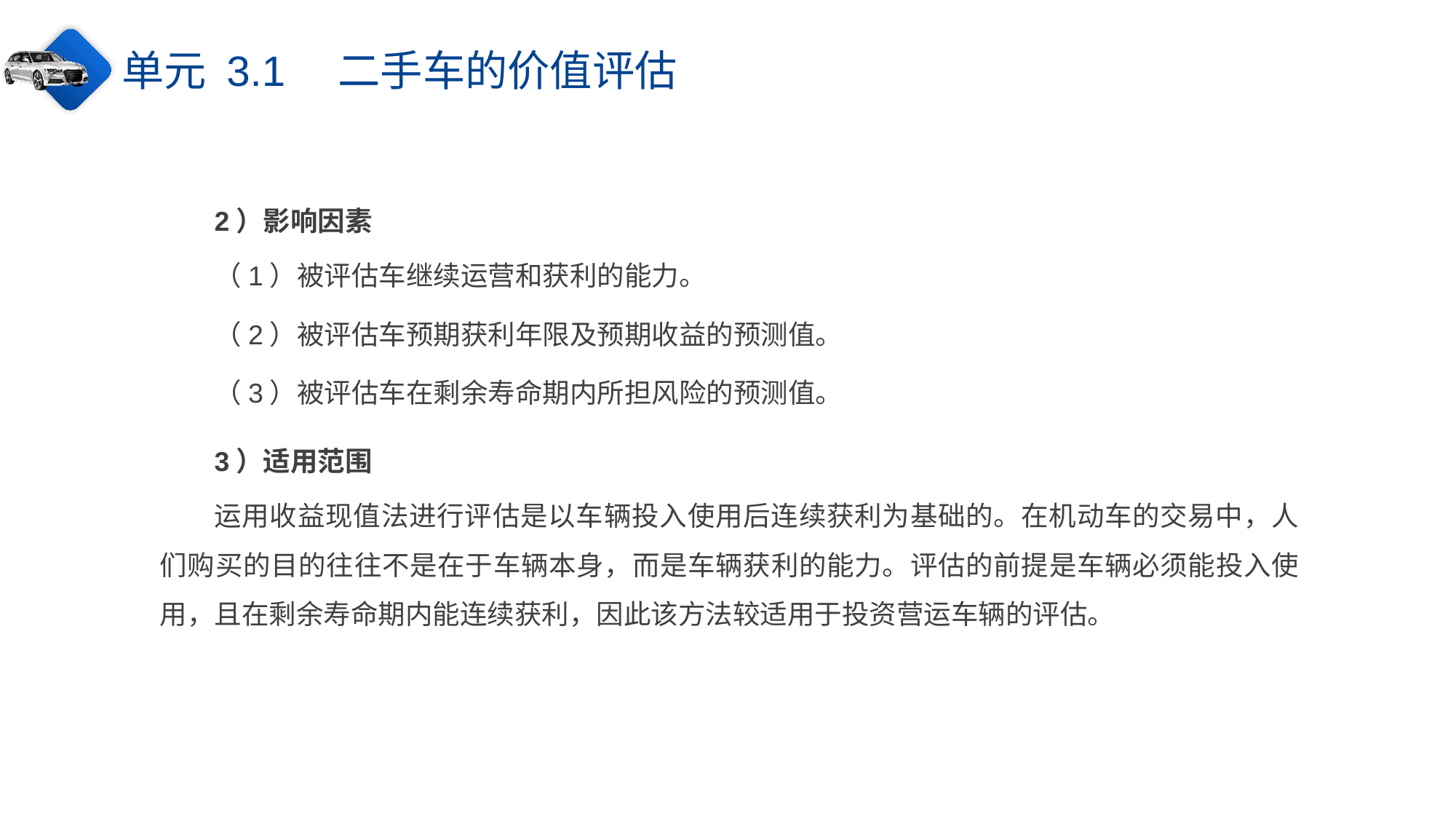

单元 3.1　二手车的价值评估
2）影响因素
（1）被评估车继续运营和获利的能力。
（2）被评估车预期获利年限及预期收益的预测值。
（3）被评估车在剩余寿命期内所担风险的预测值。
3）适用范围
运用收益现值法进行评估是以车辆投入使用后连续获利为基础的。在机动车的交易中，人们购买的目的往往不是在于车辆本身，而是车辆获利的能力。评估的前提是车辆必须能投入使用，且在剩余寿命期内能连续获利，因此该方法较适用于投资营运车辆的评估。